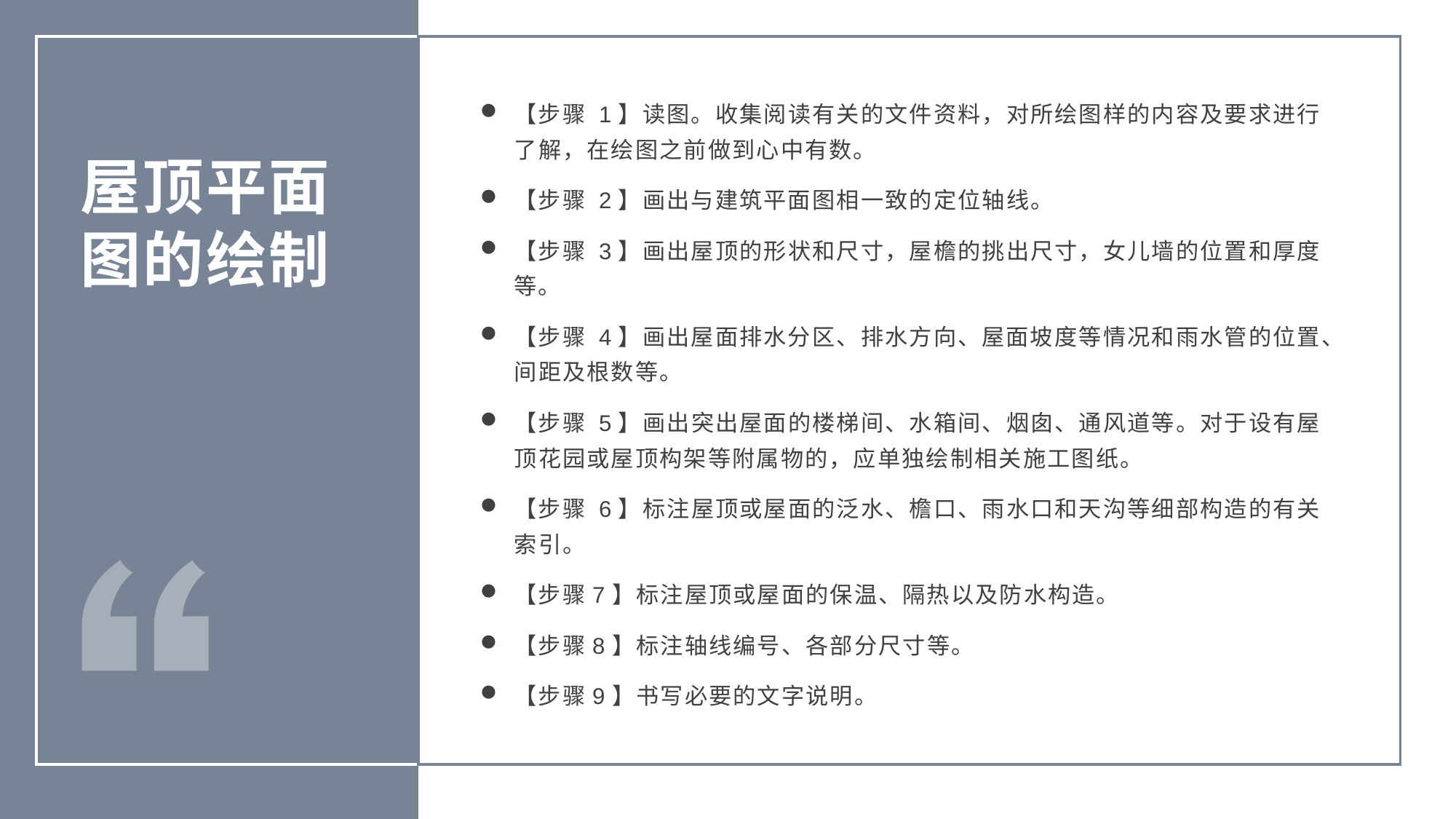

【步骤 1】读图。收集阅读有关的文件资料，对所绘图样的内容及要求进行了解，在绘图之前做到心中有数。
【步骤 2】画出与建筑平面图相一致的定位轴线。
【步骤 3】画出屋顶的形状和尺寸，屋檐的挑出尺寸，女儿墙的位置和厚度等。
【步骤 4】画出屋面排水分区、排水方向、屋面坡度等情况和雨水管的位置、间距及根数等。
【步骤 5】画出突出屋面的楼梯间、水箱间、烟囱、通风道等。对于设有屋顶花园或屋顶构架等附属物的，应单独绘制相关施工图纸。
【步骤 6】标注屋顶或屋面的泛水、檐口、雨水口和天沟等细部构造的有关索引。
【步骤7】标注屋顶或屋面的保温、隔热以及防水构造。
【步骤8】标注轴线编号、各部分尺寸等。
【步骤9】书写必要的文字说明。
屋顶平面图的绘制